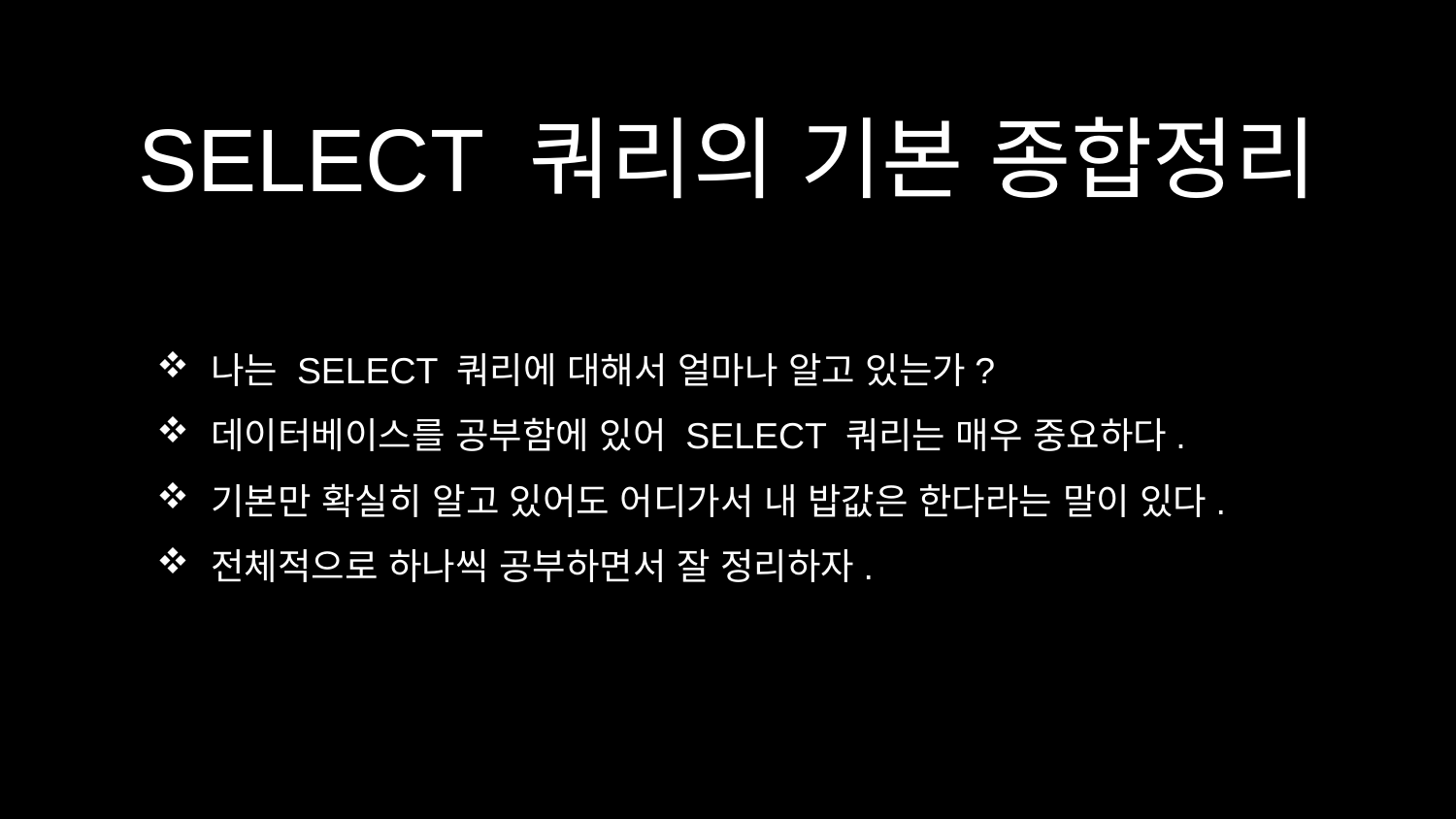

# SELECT 쿼리의 기본 종합정리
나는 SELECT 쿼리에 대해서 얼마나 알고 있는가?
데이터베이스를 공부함에 있어 SELECT 쿼리는 매우 중요하다.
기본만 확실히 알고 있어도 어디가서 내 밥값은 한다라는 말이 있다.
전체적으로 하나씩 공부하면서 잘 정리하자.